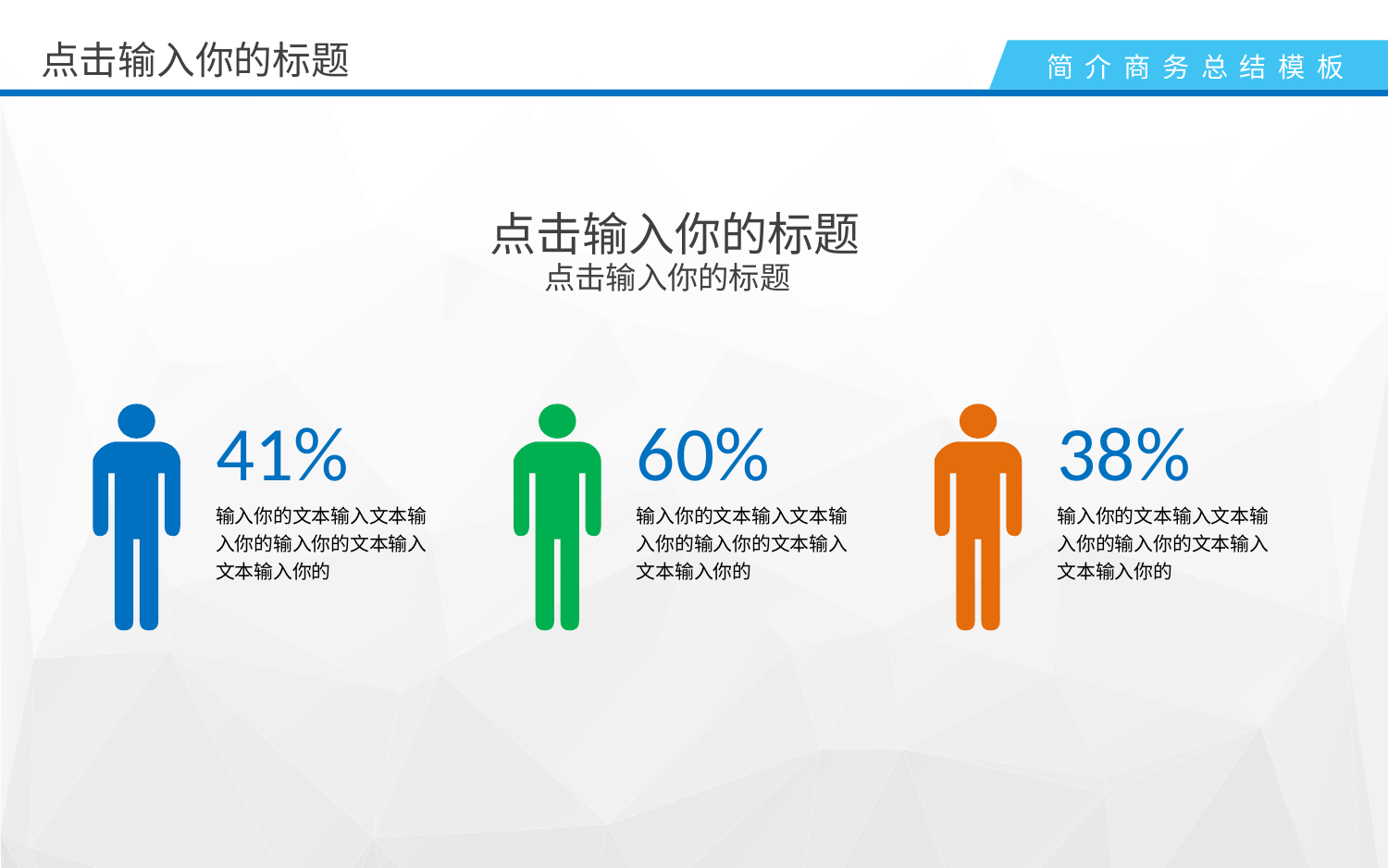

点击输入你的标题
点击输入你的标题
点击输入你的标题
41%

输入你的文本输入文本输入你的输入你的文本输入文本输入你的

60%

输入你的文本输入文本输入你的输入你的文本输入文本输入你的

38%

输入你的文本输入文本输入你的输入你的文本输入文本输入你的